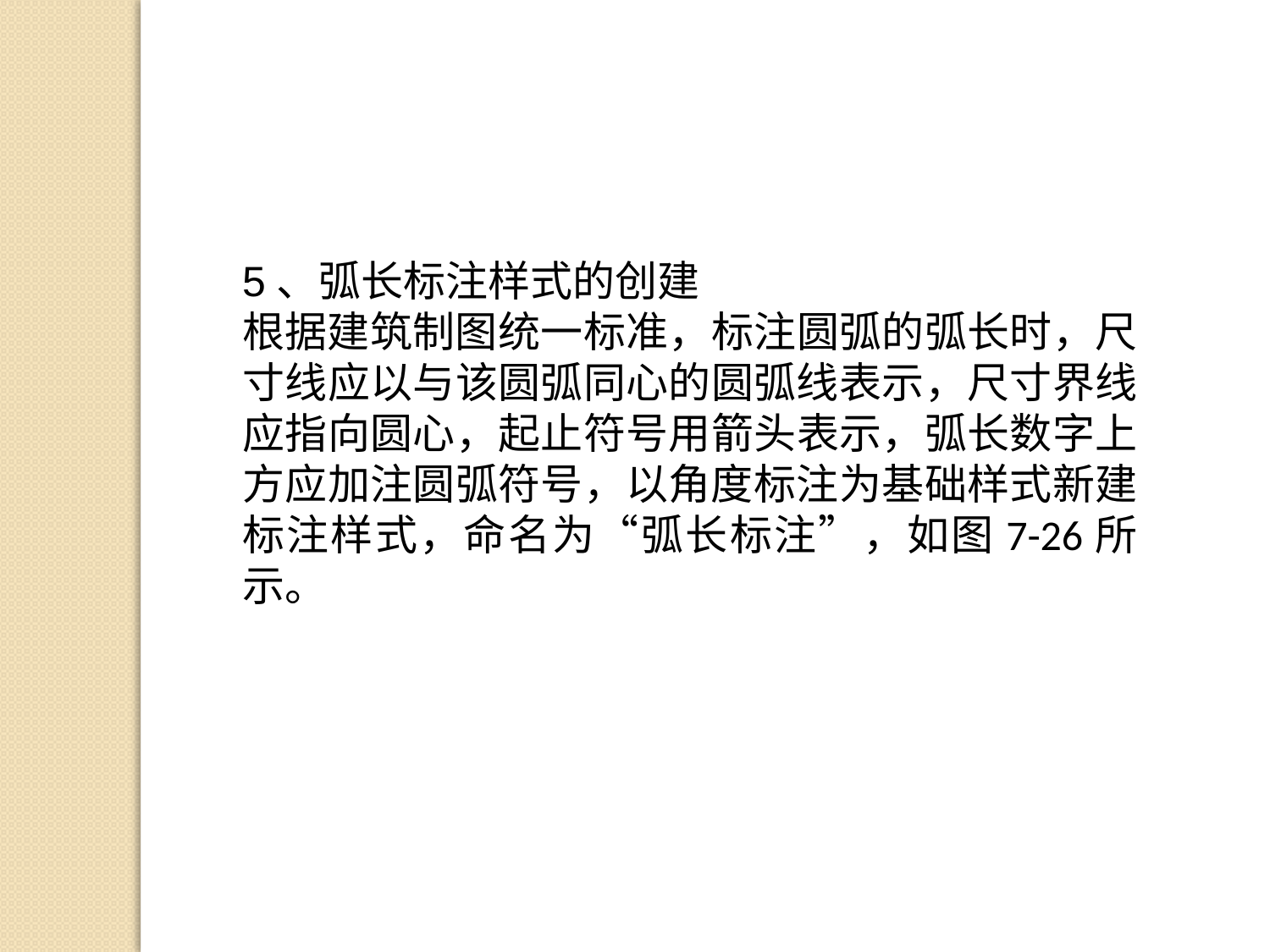

5、弧长标注样式的创建
根据建筑制图统一标准，标注圆弧的弧长时，尺寸线应以与该圆弧同心的圆弧线表示，尺寸界线应指向圆心，起止符号用箭头表示，弧长数字上方应加注圆弧符号，以角度标注为基础样式新建标注样式，命名为“弧长标注”，如图7-26所示。